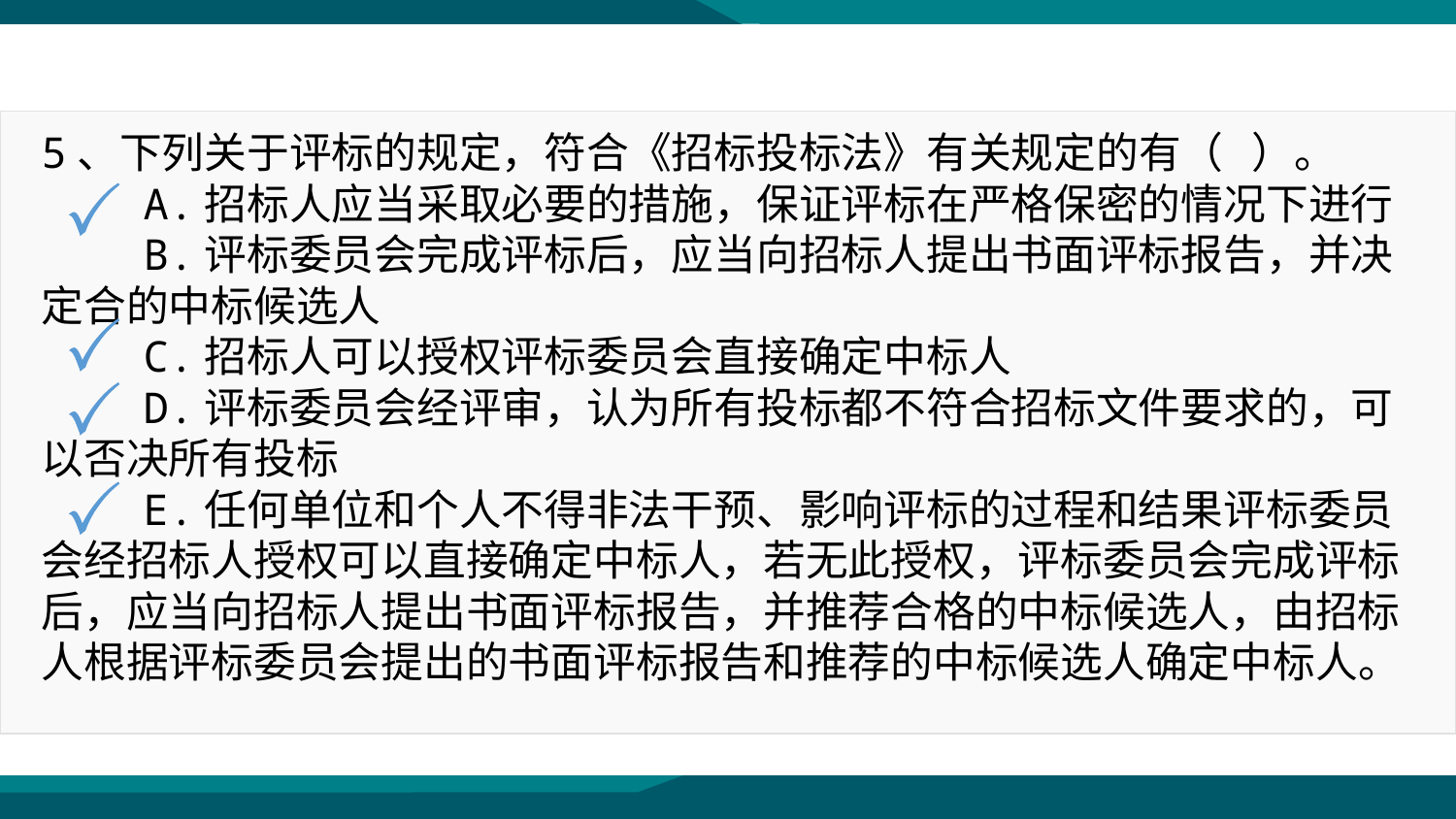

5、下列关于评标的规定，符合《招标投标法》有关规定的有（   ）。
    A.招标人应当采取必要的措施，保证评标在严格保密的情况下进行
    B.评标委员会完成评标后，应当向招标人提出书面评标报告，并决定合的中标候选人
    C.招标人可以授权评标委员会直接确定中标人
    D.评标委员会经评审，认为所有投标都不符合招标文件要求的，可以否决所有投标
    E.任何单位和个人不得非法干预、影响评标的过程和结果评标委员会经招标人授权可以直接确定中标人，若无此授权，评标委员会完成评标后，应当向招标人提出书面评标报告，并推荐合格的中标候选人，由招标人根据评标委员会提出的书面评标报告和推荐的中标候选人确定中标人。